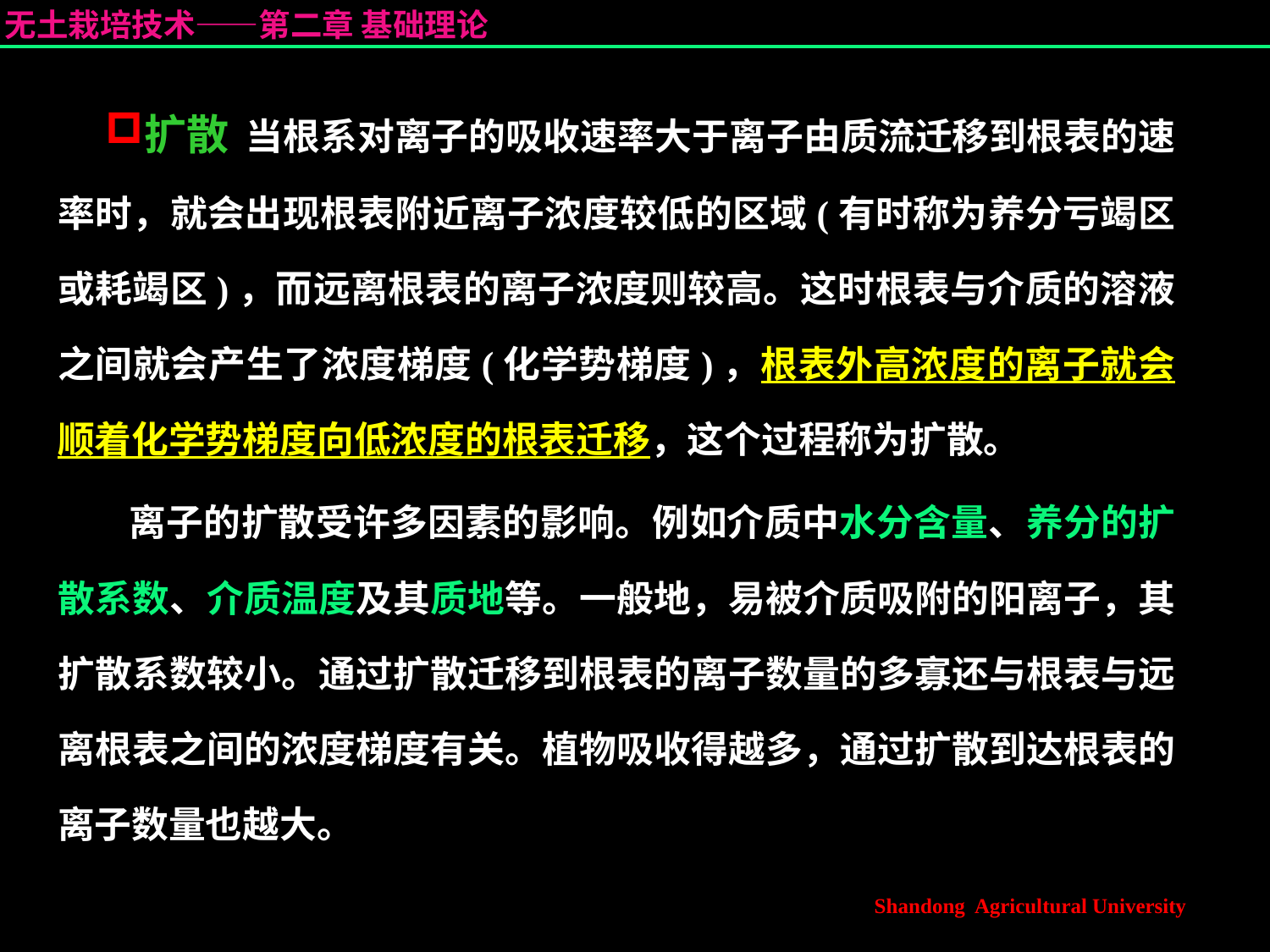

扩散  当根系对离子的吸收速率大于离子由质流迁移到根表的速率时，就会出现根表附近离子浓度较低的区域(有时称为养分亏竭区或耗竭区)，而远离根表的离子浓度则较高。这时根表与介质的溶液之间就会产生了浓度梯度(化学势梯度)，根表外高浓度的离子就会顺着化学势梯度向低浓度的根表迁移，这个过程称为扩散。
离子的扩散受许多因素的影响。例如介质中水分含量、养分的扩散系数、介质温度及其质地等。一般地，易被介质吸附的阳离子，其扩散系数较小。通过扩散迁移到根表的离子数量的多寡还与根表与远离根表之间的浓度梯度有关。植物吸收得越多，通过扩散到达根表的离子数量也越大。